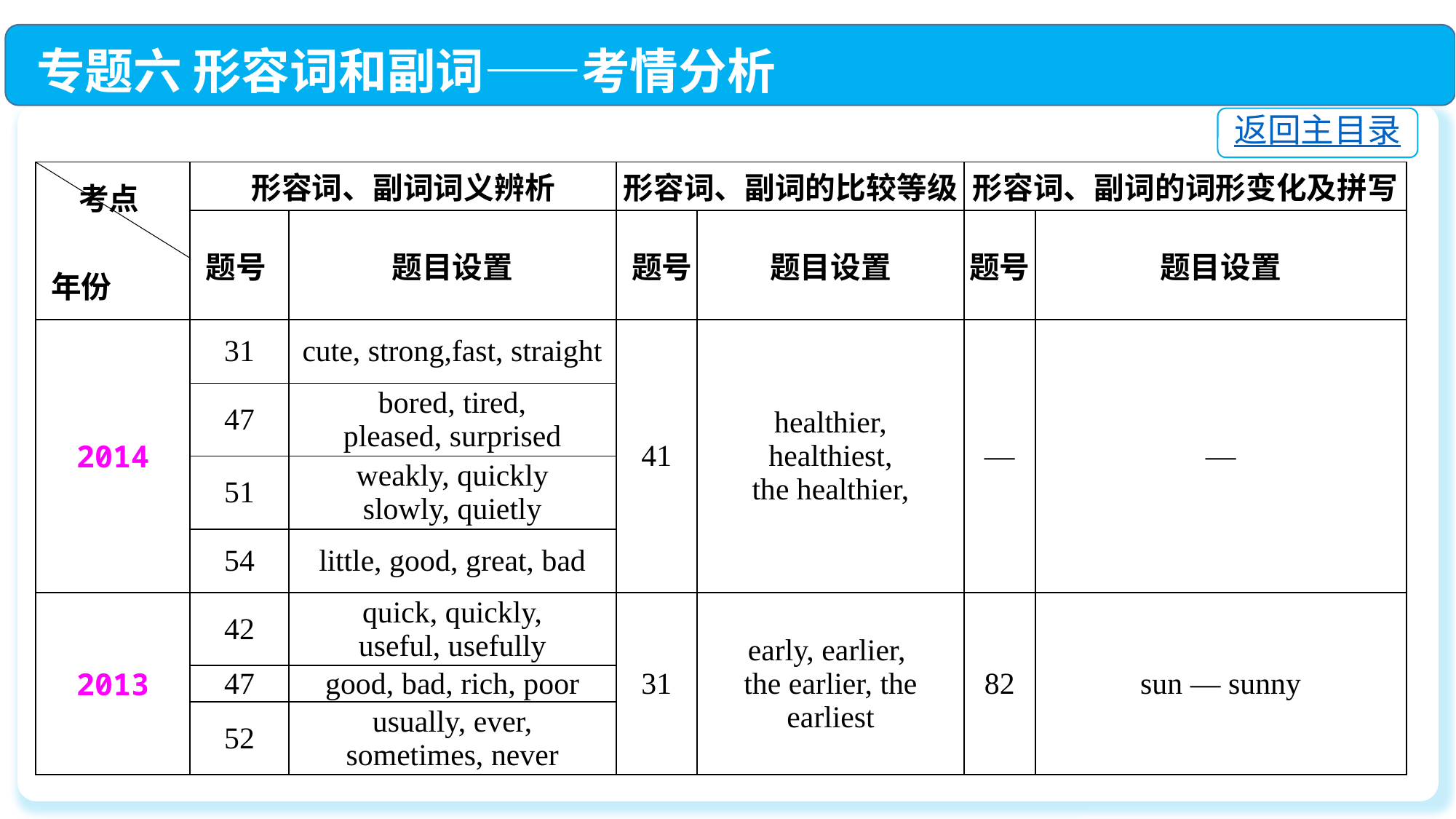

专题六 形容词和副词——考情分析

返回主目录
| 考点 年份 | 形容词、副词词义辨析 |  | 形容词、副词的比较等级 |  | 形容词、副词的词形变化及拼写 |  |
| --- | --- | --- | --- | --- | --- | --- |
|  | 题号 | 题目设置 | 题号 | 题目设置 | 题号 | 题目设置 |
| 2014 | 31 | cute, strong,fast, straight | 41 | healthier, healthiest, the healthier, | — | — |
|  | 47 | bored, tired, pleased, surprised |  |  |  |  |
|  | 51 | weakly, quickly slowly, quietly |  |  |  |  |
|  | 54 | little, good, great, bad |  |  |  |  |
| 2013 | 42 | quick, quickly, useful, usefully | 31 | early, earlier, the earlier, the earliest | 82 | sun — sunny |
|  | 47 | good, bad, rich, poor |  |  |  |  |
|  | 52 | usually, ever, sometimes, never |  |  |  |  |